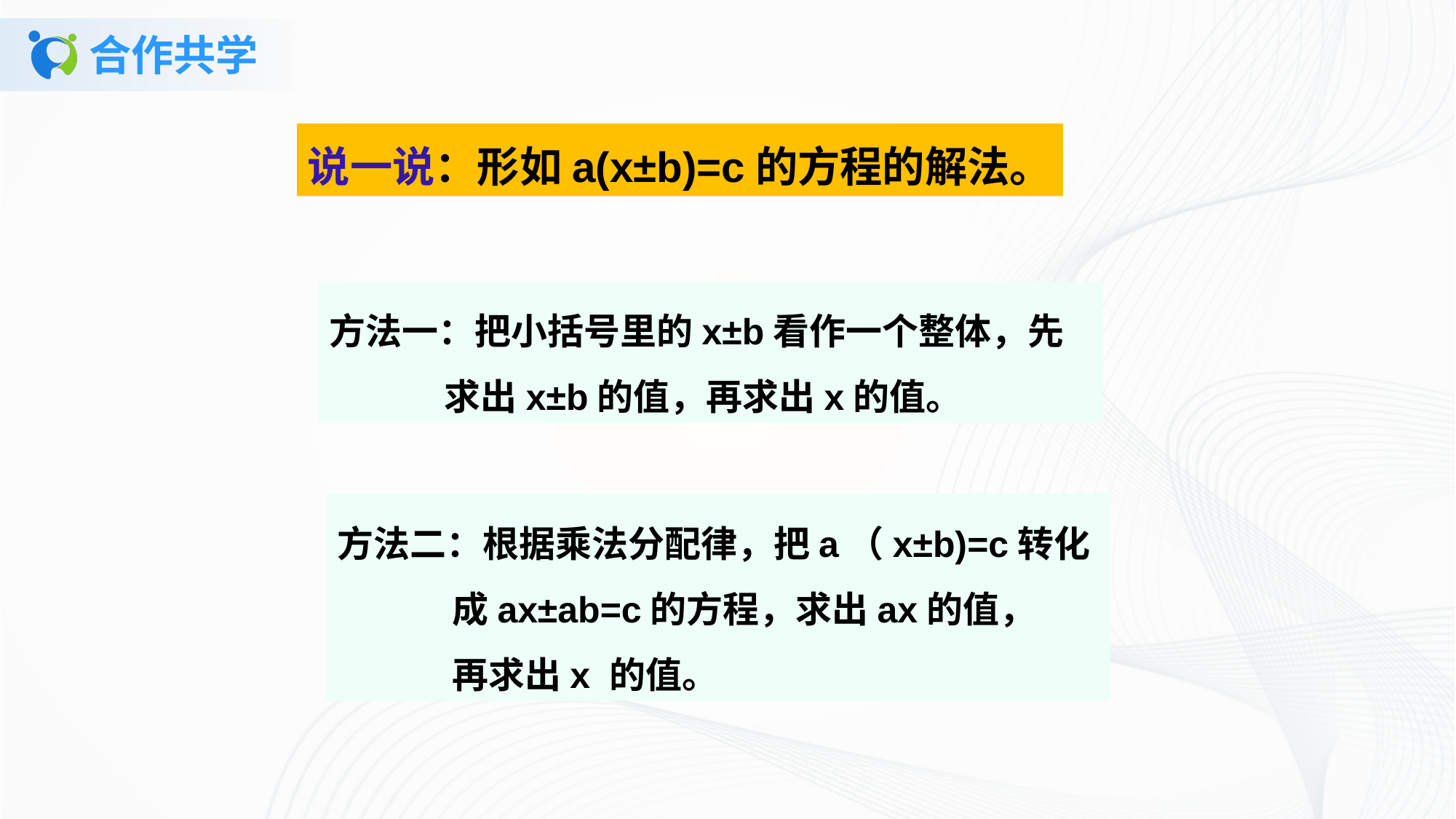

# 合作共学
说一说：形如a(x±b)=c的方程的解法。
方法一：把小括号里的x±b看作一个整体，先
             求出x±b的值，再求出x的值。
方法二：根据乘法分配律，把a（x±b)=c转化
             成ax±ab=c的方程，求出ax的值，
             再求出x 的值。